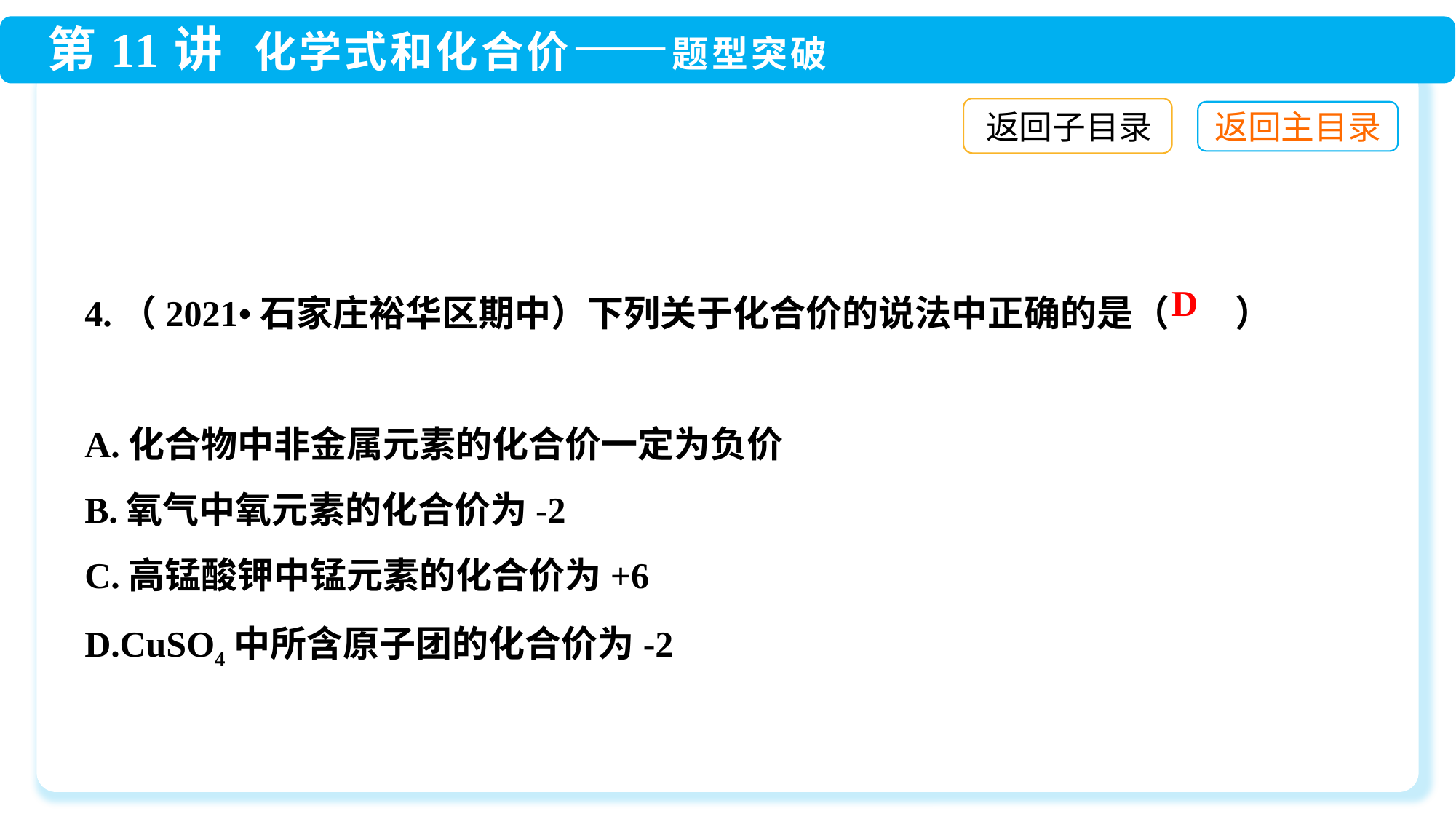

返回子目录
4.（2021•石家庄裕华区期中）下列关于化合价的说法中正确的是（        ）

A.化合物中非金属元素的化合价一定为负价
B.氧气中氧元素的化合价为-2
C.高锰酸钾中锰元素的化合价为+6
D.CuSO4中所含原子团的化合价为-2
D